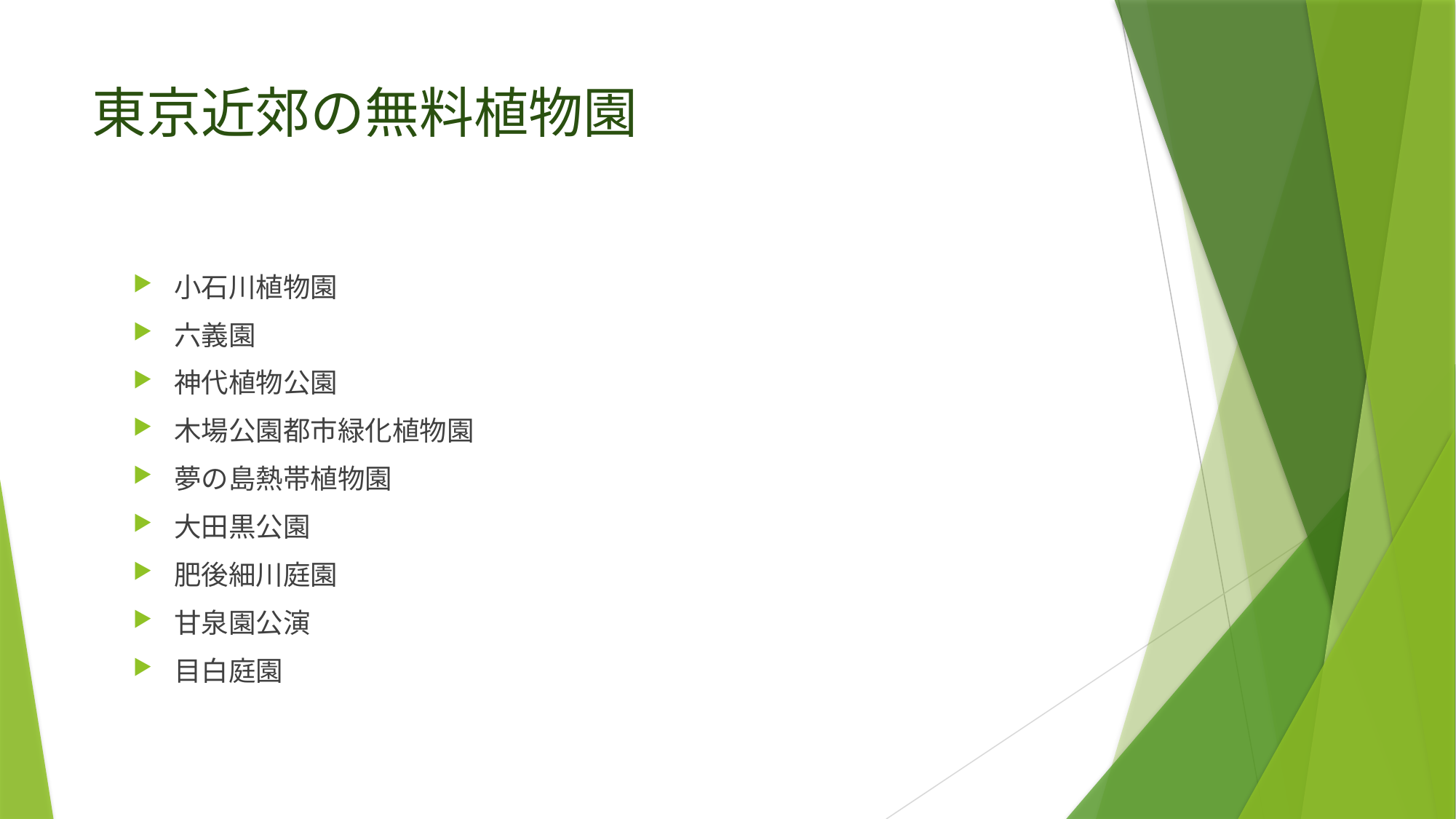

# 東京近郊の無料植物園
小石川植物園
六義園
神代植物公園
木場公園都市緑化植物園
夢の島熱帯植物園
大田黒公園
肥後細川庭園
甘泉園公演
目白庭園